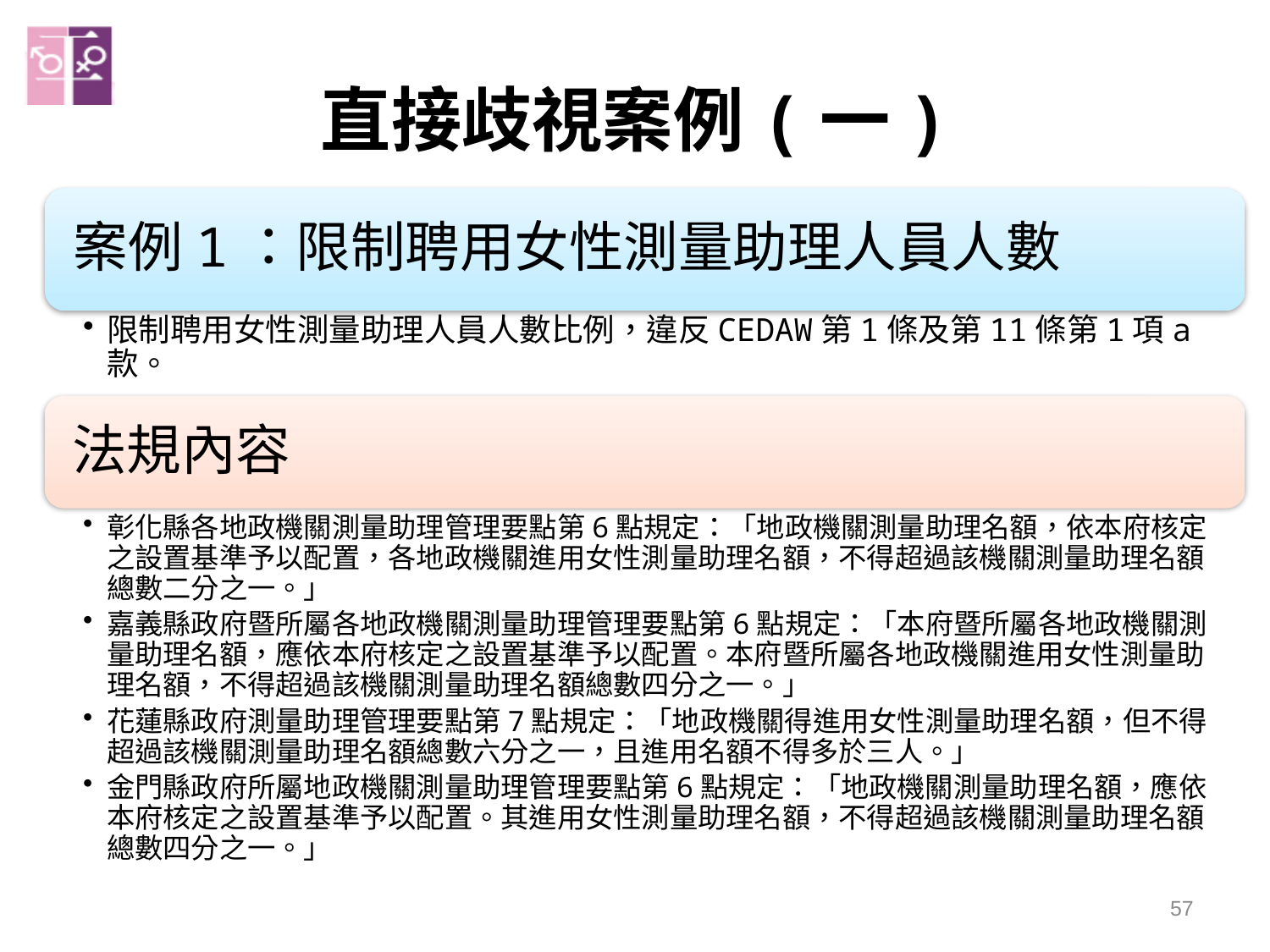

# 直接歧視案例(一)
案例1：限制聘用女性測量助理人員人數
限制聘用女性測量助理人員人數比例，違反CEDAW第1條及第11條第1項a款。
法規內容
彰化縣各地政機關測量助理管理要點第6點規定：「地政機關測量助理名額，依本府核定之設置基準予以配置，各地政機關進用女性測量助理名額，不得超過該機關測量助理名額總數二分之一。」
嘉義縣政府暨所屬各地政機關測量助理管理要點第6點規定：「本府暨所屬各地政機關測量助理名額，應依本府核定之設置基準予以配置。本府暨所屬各地政機關進用女性測量助理名額，不得超過該機關測量助理名額總數四分之一。」
花蓮縣政府測量助理管理要點第7點規定：「地政機關得進用女性測量助理名額，但不得超過該機關測量助理名額總數六分之一，且進用名額不得多於三人。」
金門縣政府所屬地政機關測量助理管理要點第6點規定：「地政機關測量助理名額，應依本府核定之設置基準予以配置。其進用女性測量助理名額，不得超過該機關測量助理名額總數四分之一。」

57